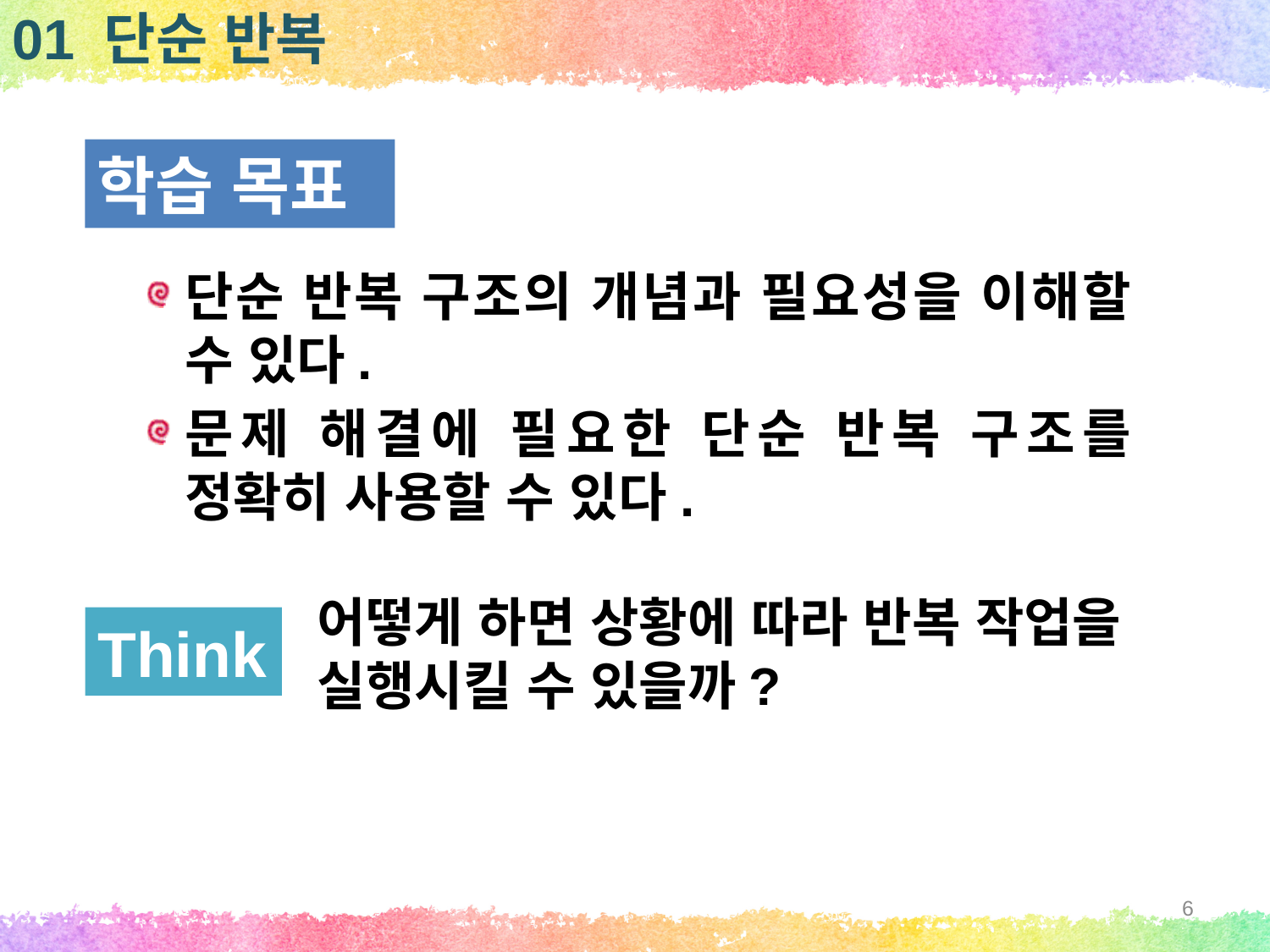

01 단순 반복
학습 목표
단순 반복 구조의 개념과 필요성을 이해할 수 있다.
문제 해결에 필요한 단순 반복 구조를 정확히 사용할 수 있다.
어떻게 하면 상황에 따라 반복 작업을 실행시킬 수 있을까?
Think
6